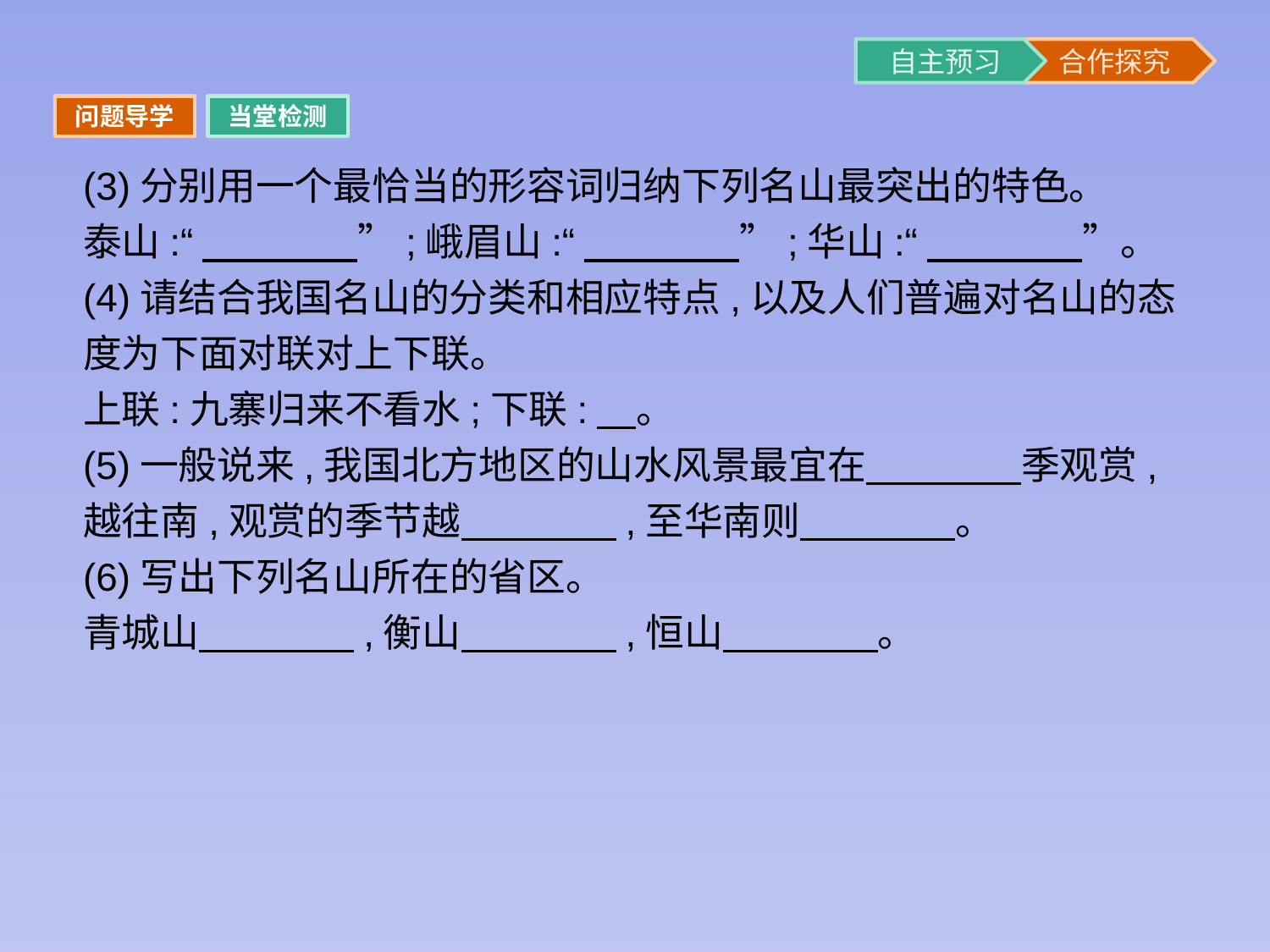

问题导学
当堂检测
(3)分别用一个最恰当的形容词归纳下列名山最突出的特色。
泰山:“　　　　”;峨眉山:“　　　　”;华山:“　　　　”。
(4)请结合我国名山的分类和相应特点,以及人们普遍对名山的态度为下面对联对上下联。
上联:九寨归来不看水;下联:　。
(5)一般说来,我国北方地区的山水风景最宜在　　　　季观赏,越往南,观赏的季节越　　　　,至华南则　　　　。
(6)写出下列名山所在的省区。
青城山　　　　,衡山　　　　,恒山　　　　。